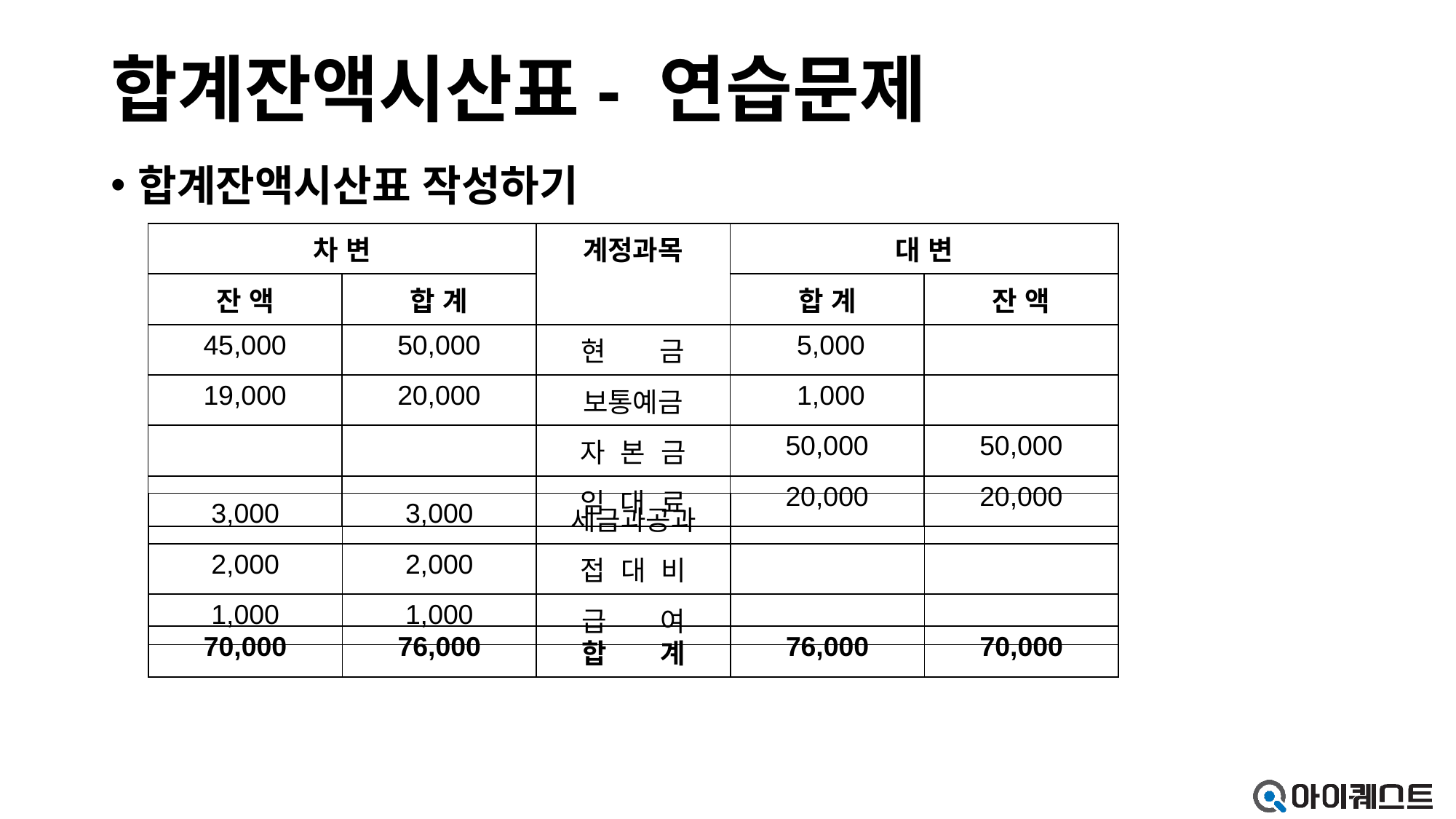

# 합계잔액시산표- 연습문제
합계잔액시산표 작성하기

| 차 변 |  | 계정과목 | 대 변 |  |
| --- | --- | --- | --- | --- |
| 잔 액 | 합 계 |  | 합 계 | 잔 액 |
| 45,000 | 50,000 | 현 금 | 5,000 |  |
| 19,000 | 20,000 | 보통예금 | 1,000 |  |
|  |  | 자 본 금 | 50,000 | 50,000 |
|  |  | 임 대 료 | 20,000 | 20,000 |
| 3,000 | 3,000 | 세금과공과 |  |  |
| --- | --- | --- | --- | --- |
| 2,000 | 2,000 | 접 대 비 |  |  |
| 1,000 | 1,000 | 급 여 |  |  |
| 70,000 | 76,000 | 합 계 | 76,000 | 70,000 |
| --- | --- | --- | --- | --- |